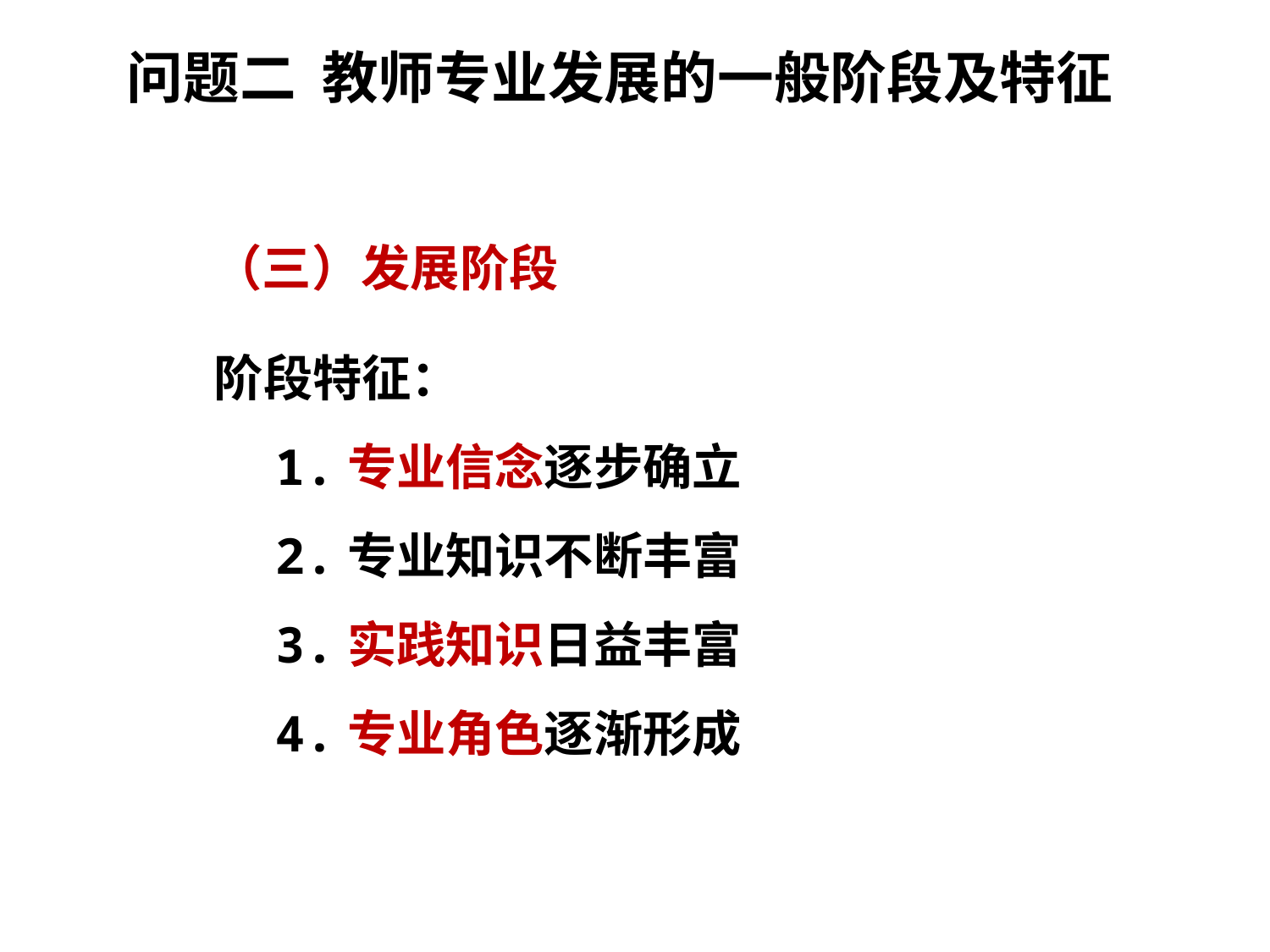

问题二  教师专业发展的一般阶段及特征
    （三）发展阶段
    阶段特征：
    1.专业信念逐步确立
    2.专业知识不断丰富
    3.实践知识日益丰富
    4.专业角色逐渐形成